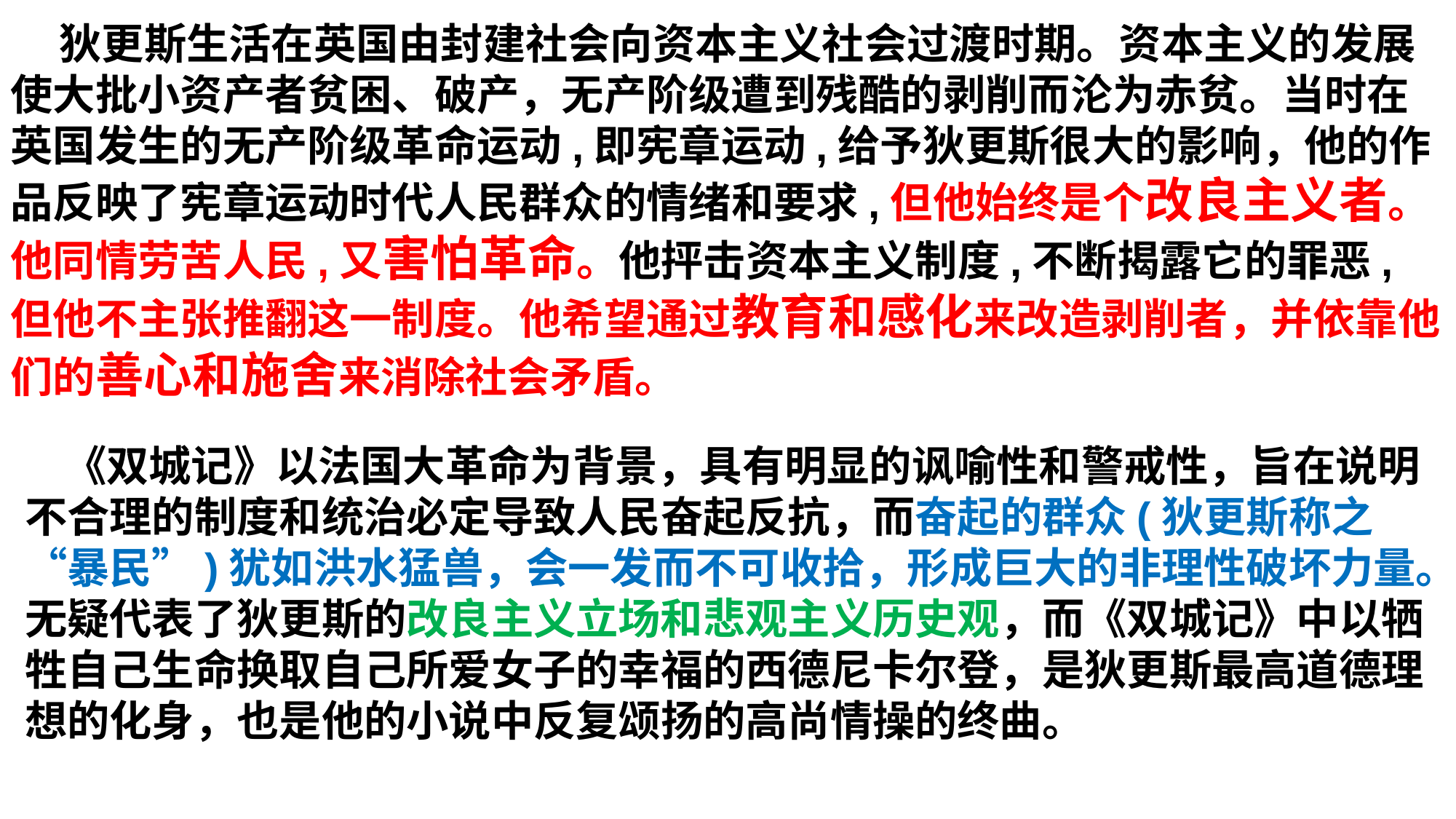

狄更斯生活在英国由封建社会向资本主义社会过渡时期。资本主义的发展使大批小资产者贫困、破产，无产阶级遭到残酷的剥削而沦为赤贫。当时在英国发生的无产阶级革命运动,即宪章运动,给予狄更斯很大的影响，他的作品反映了宪章运动时代人民群众的情绪和要求,但他始终是个改良主义者。他同情劳苦人民,又害怕革命。他抨击资本主义制度,不断揭露它的罪恶,但他不主张推翻这一制度。他希望通过教育和感化来改造剥削者，并依靠他们的善心和施舍来消除社会矛盾。
   《双城记》以法国大革命为背景，具有明显的讽喻性和警戒性，旨在说明不合理的制度和统治必定导致人民奋起反抗，而奋起的群众(狄更斯称之“暴民”)犹如洪水猛兽，会一发而不可收拾，形成巨大的非理性破坏力量。无疑代表了狄更斯的改良主义立场和悲观主义历史观，而《双城记》中以牺牲自己生命换取自己所爱女子的幸福的西德尼卡尔登，是狄更斯最高道德理想的化身，也是他的小说中反复颂扬的高尚情操的终曲。